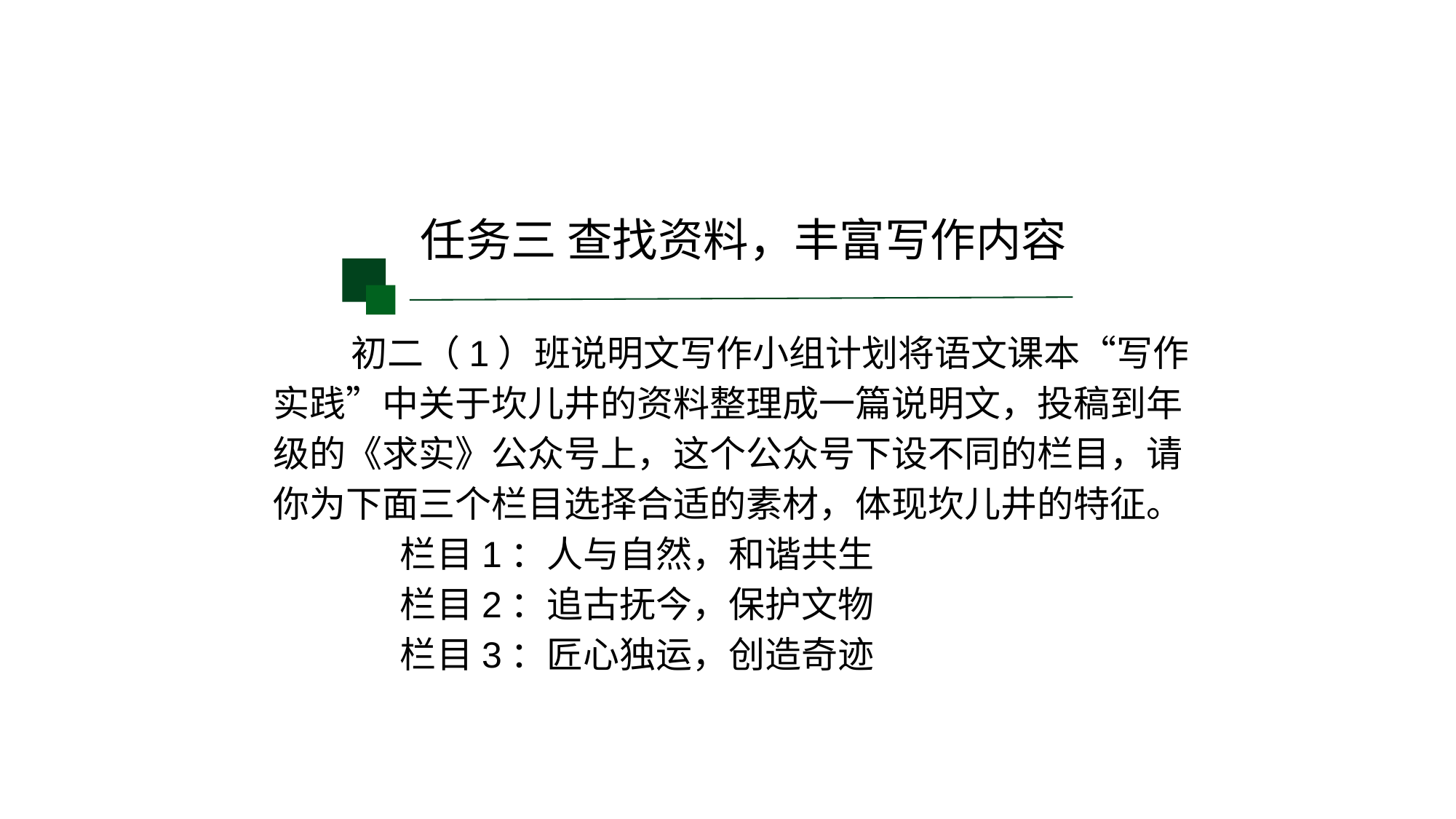

任务三 查找资料，丰富写作内容

    初二（1）班说明文写作小组计划将语文课本“写作实践”中关于坎儿井的资料整理成一篇说明文，投稿到年级的《求实》公众号上，这个公众号下设不同的栏目，请你为下面三个栏目选择合适的素材，体现坎儿井的特征。
          栏目1：人与自然，和谐共生
          栏目2：追古抚今，保护文物
          栏目3：匠心独运，创造奇迹